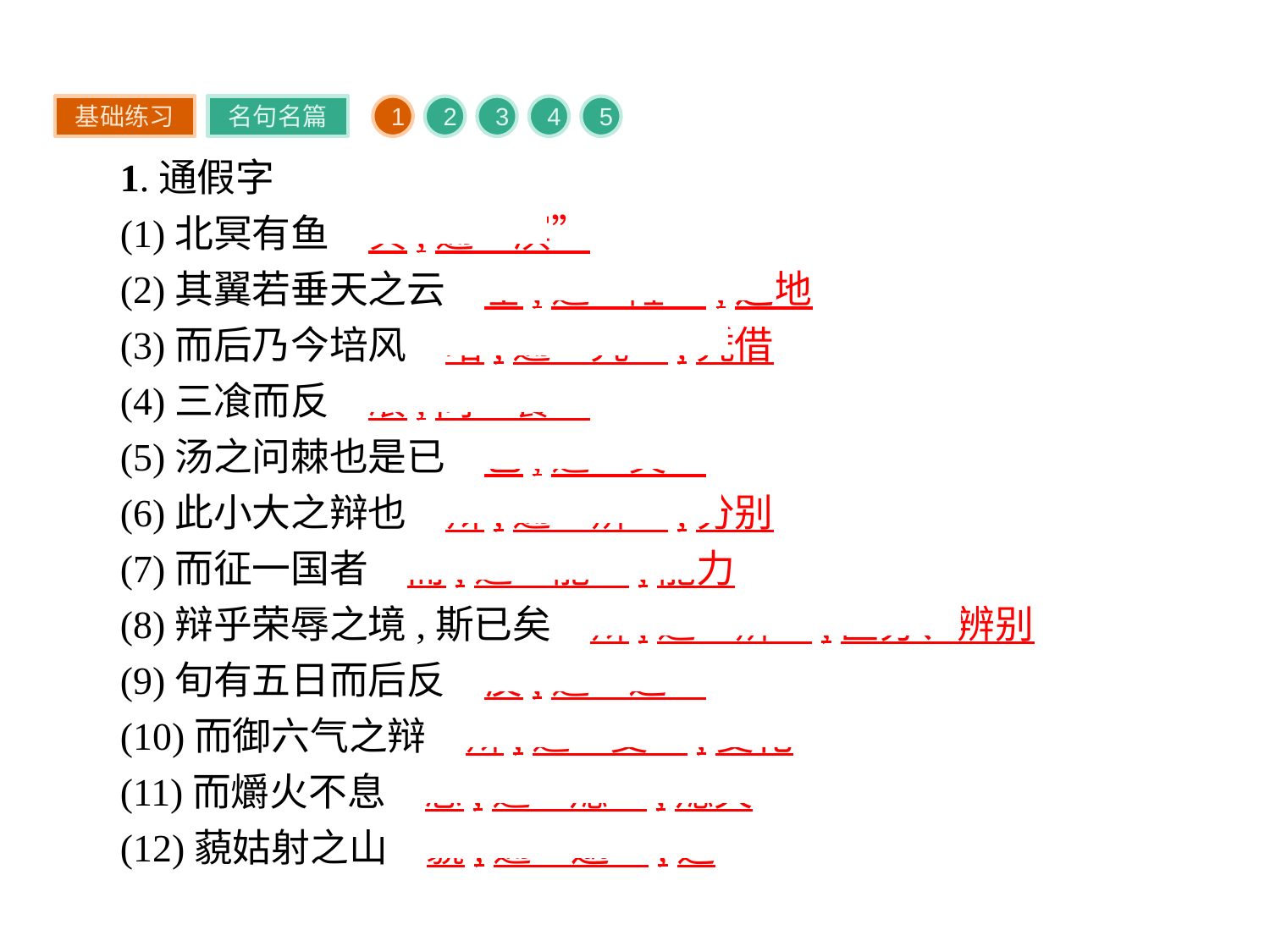

基础练习
名句名篇
1
2
3
4
5
1.通假字
(1)北冥有鱼　冥,通“溟”
(2)其翼若垂天之云　垂,通“陲”,边地
(3)而后乃今培风　培,通“凭”,凭借
(4)三飡而反　飡,同“餐”
(5)汤之问棘也是已　已,通“矣”
(6)此小大之辩也　辩,通“辨”,分别
(7)而征一国者　而,通“能”,能力
(8)辩乎荣辱之境,斯已矣　辩,通“辨”,区分、辨别
(9)旬有五日而后反　反,通“返”
(10)而御六气之辩　辩,通“变”,变化
(11)而爝火不息　息,通“熄”,熄灭
(12)藐姑射之山　藐,通“邈”,远